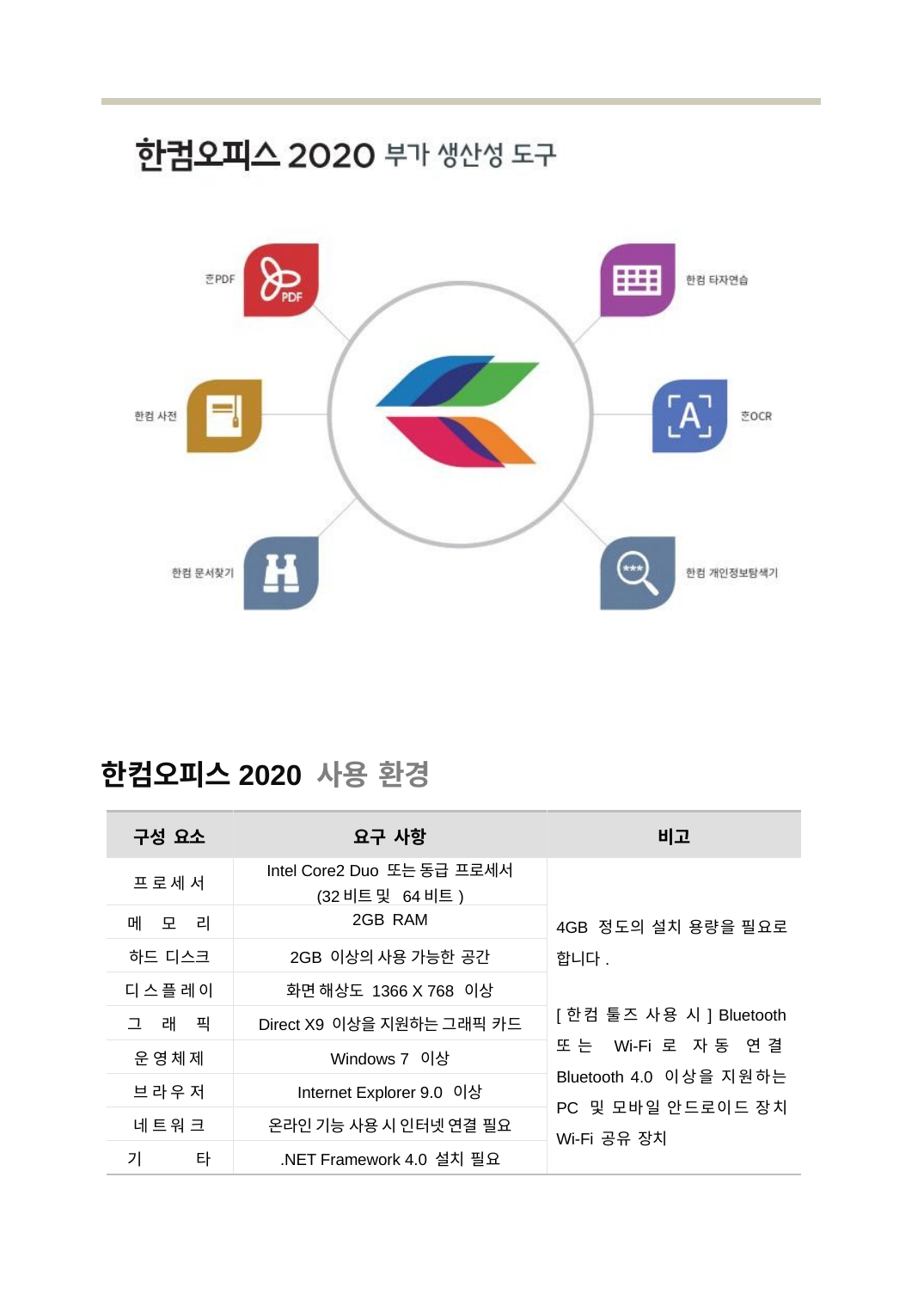

한컴오피스2020 사용 환경
| 구성 요소 | 요구 사항 | 비고 |
| --- | --- | --- |
| 프 로 세 서 | Intel Core2 Duo 또는 동급 프로세서 (32비트 및 64비트) | 4GB 정도의 설치 용량을 필요로 합니다. [한컴 툴즈 사용 시] Bluetooth 또는 Wi-Fi로 자동 연결 Bluetooth 4.0 이상을 지원하는 PC 및 모바일 안드로이드 장치 Wi-Fi 공유 장치 |
| 메 모 리 | 2GB RAM |  |
| 하드 디스크 | 2GB 이상의 사용 가능한 공간 |  |
| 디 스 플 레 이 | 화면 해상도 1366 X 768 이상 |  |
| 그 래 픽 | Direct X9 이상을 지원하는 그래픽 카드 |  |
| 운 영 체 제 | Windows 7 이상 |  |
| 브 라 우 저 | Internet Explorer 9.0 이상 |  |
| 네 트 워 크 | 온라인 기능 사용 시 인터넷 연결 필요 |  |
| 기 타 | .NET Framework 4.0 설치 필요 |  |